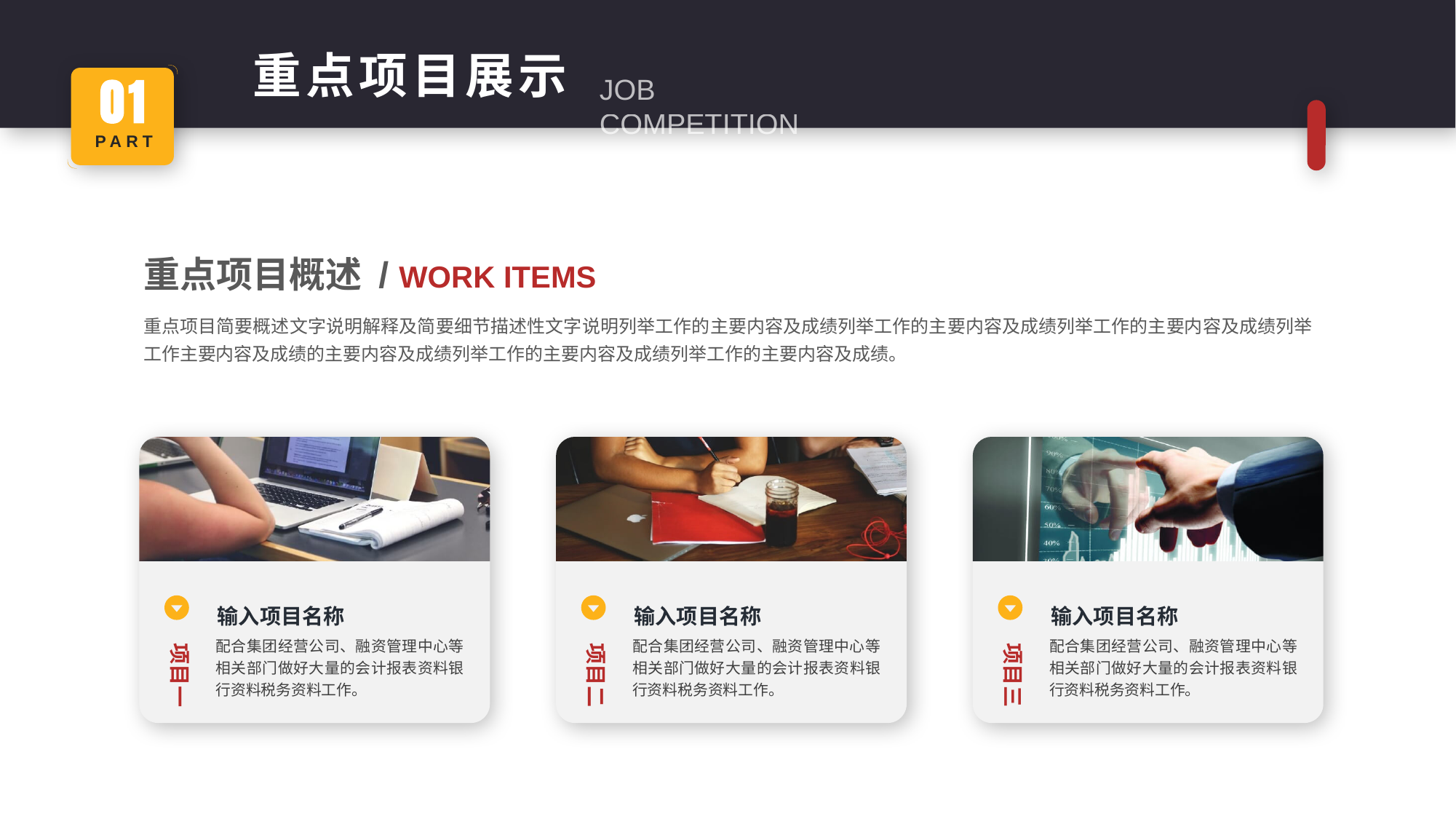

重点项目展示

01
PART

JOB COMPETITION
重点项目概述 / WORK ITEMS
重点项目简要概述文字说明解释及简要细节描述性文字说明列举工作的主要内容及成绩列举工作的主要内容及成绩列举工作的主要内容及成绩列举工作主要内容及成绩的主要内容及成绩列举工作的主要内容及成绩列举工作的主要内容及成绩。

输入项目名称

配合集团经营公司、融资管理中心等相关部门做好大量的会计报表资料银行资料税务资料工作。
项目一

输入项目名称

配合集团经营公司、融资管理中心等相关部门做好大量的会计报表资料银行资料税务资料工作。
项目二

输入项目名称

配合集团经营公司、融资管理中心等相关部门做好大量的会计报表资料银行资料税务资料工作。
项目三